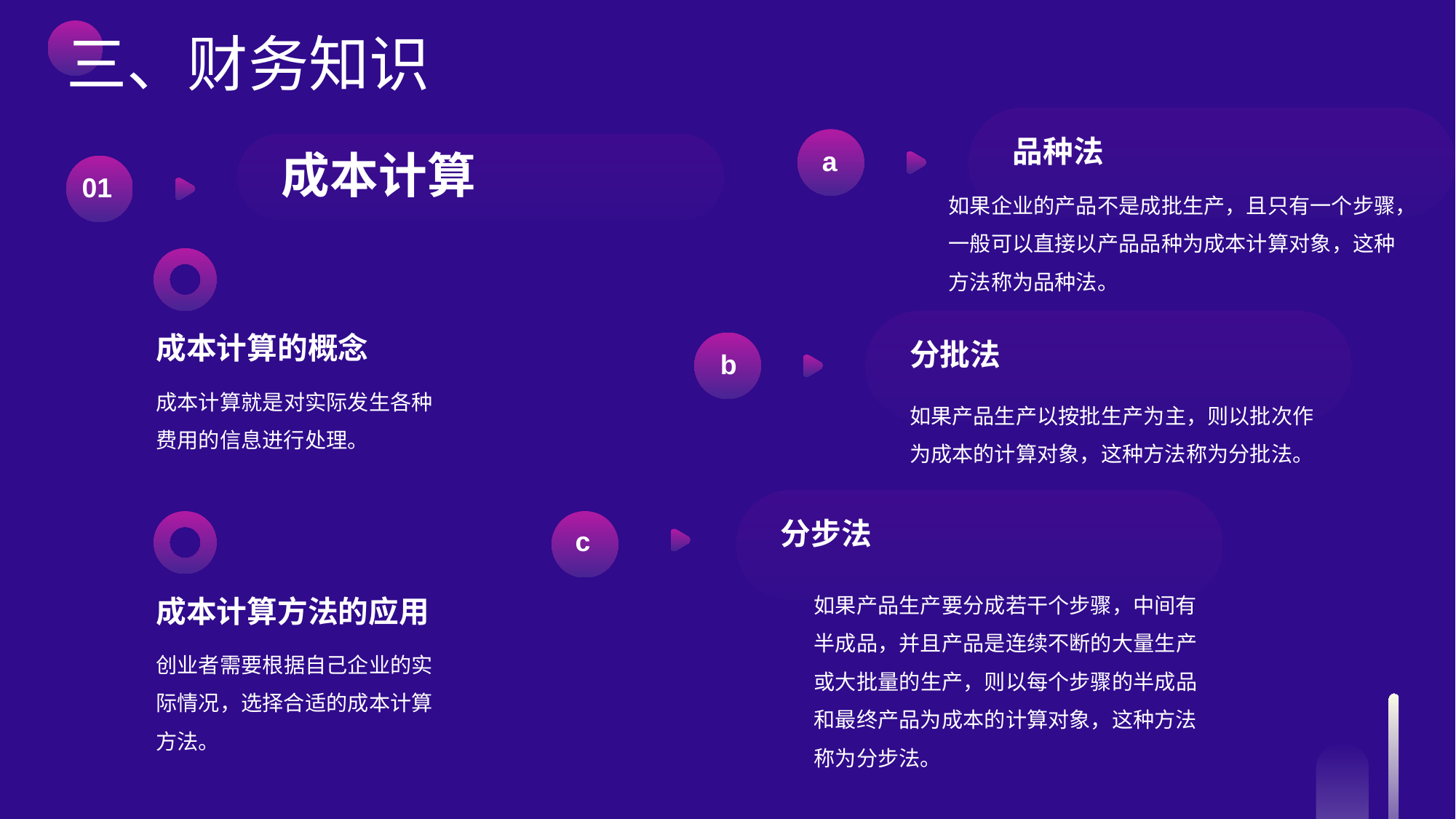

三、财务知识

品种法

a
成本计算

01
如果企业的产品不是成批生产，且只有一个步骤，一般可以直接以产品品种为成本计算对象，这种方法称为品种法。

成本计算的概念
分批法

b

成本计算就是对实际发生各种费用的信息进行处理。
如果产品生产以按批生产为主，则以批次作为成本的计算对象，这种方法称为分批法。

分步法

c

如果产品生产要分成若干个步骤，中间有半成品，并且产品是连续不断的大量生产或大批量的生产，则以每个步骤的半成品和最终产品为成本的计算对象，这种方法称为分步法。
成本计算方法的应用
创业者需要根据自己企业的实际情况，选择合适的成本计算方法。